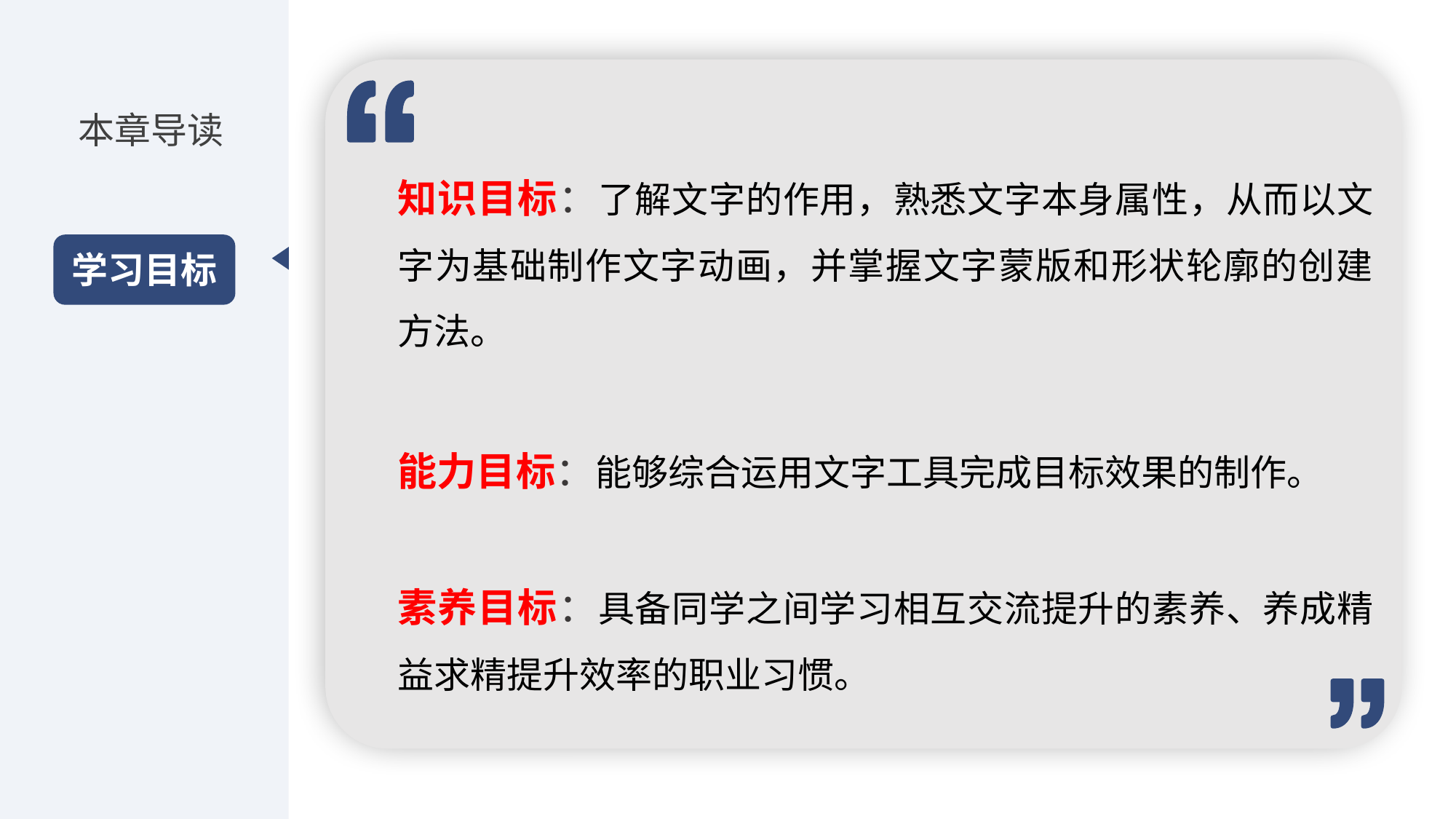

本章导读
知识目标：了解文字的作用，熟悉文字本身属性，从而以文字为基础制作文字动画，并掌握文字蒙版和形状轮廓的创建方法。

能力目标：能够综合运用文字工具完成目标效果的制作。

素养目标：具备同学之间学习相互交流提升的素养、养成精益求精提升效率的职业习惯。

学习目标